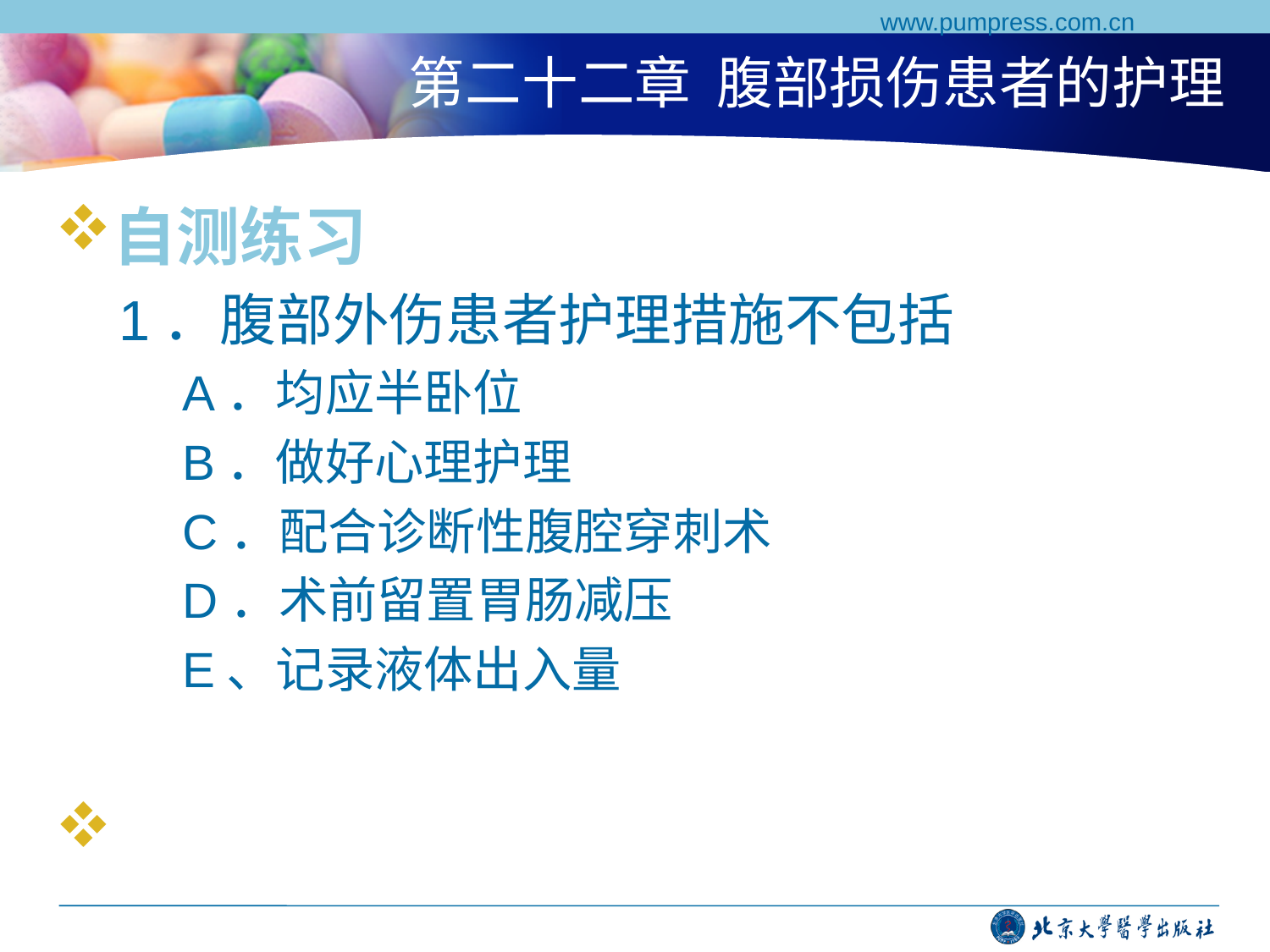

www.pumpress.com.cn
# 第二十二章  腹部损伤患者的护理
自测练习
1．腹部外伤患者护理措施不包括
A．均应半卧位
B．做好心理护理
C．配合诊断性腹腔穿刺术
D．术前留置胃肠减压
E、记录液体出入量